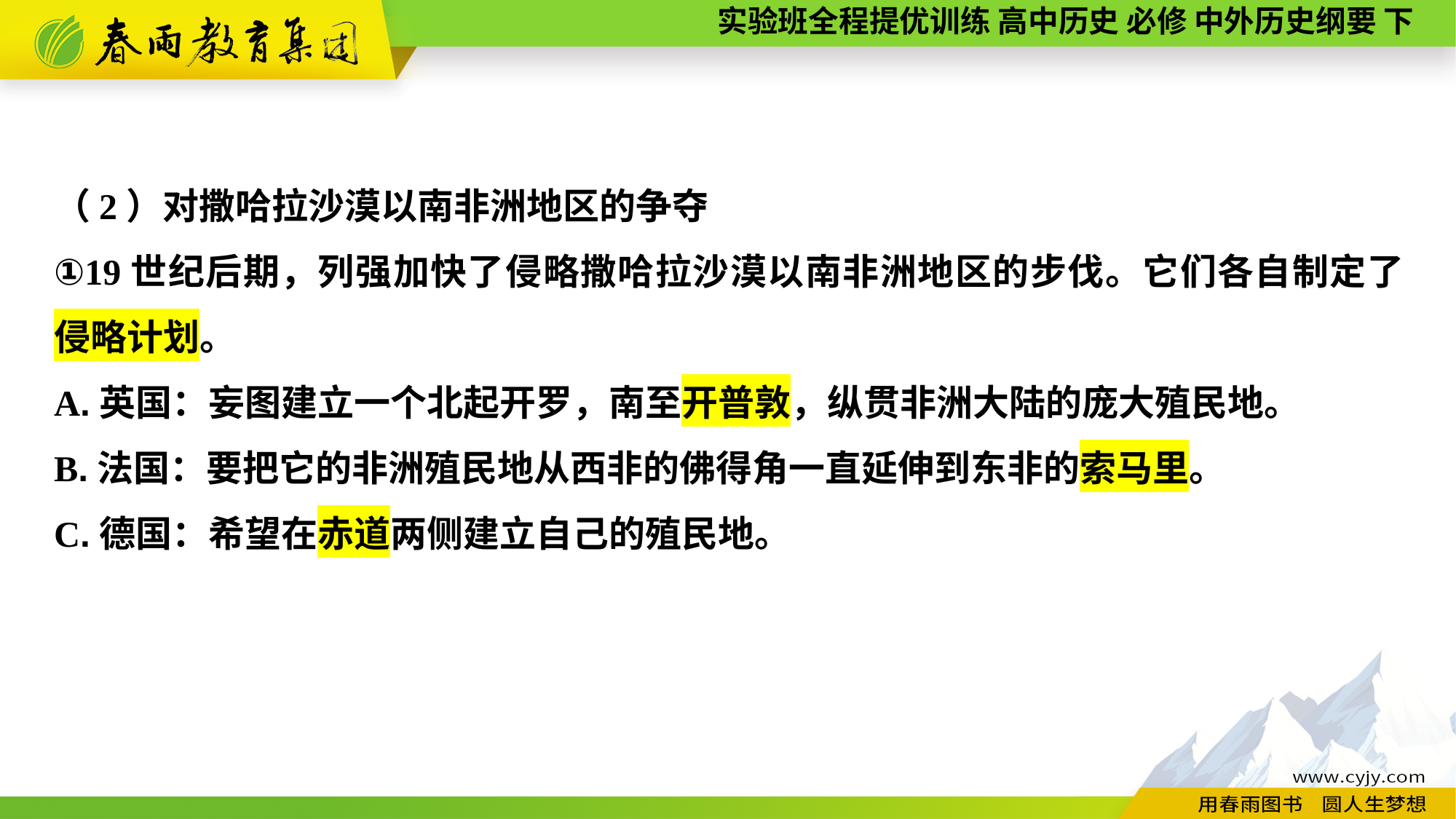

（2）对撒哈拉沙漠以南非洲地区的争夺
①19世纪后期，列强加快了侵略撒哈拉沙漠以南非洲地区的步伐。它们各自制定了侵略计划。
A.英国：妄图建立一个北起开罗，南至开普敦，纵贯非洲大陆的庞大殖民地。
B.法国：要把它的非洲殖民地从西非的佛得角一直延伸到东非的索马里。
C.德国：希望在赤道两侧建立自己的殖民地。